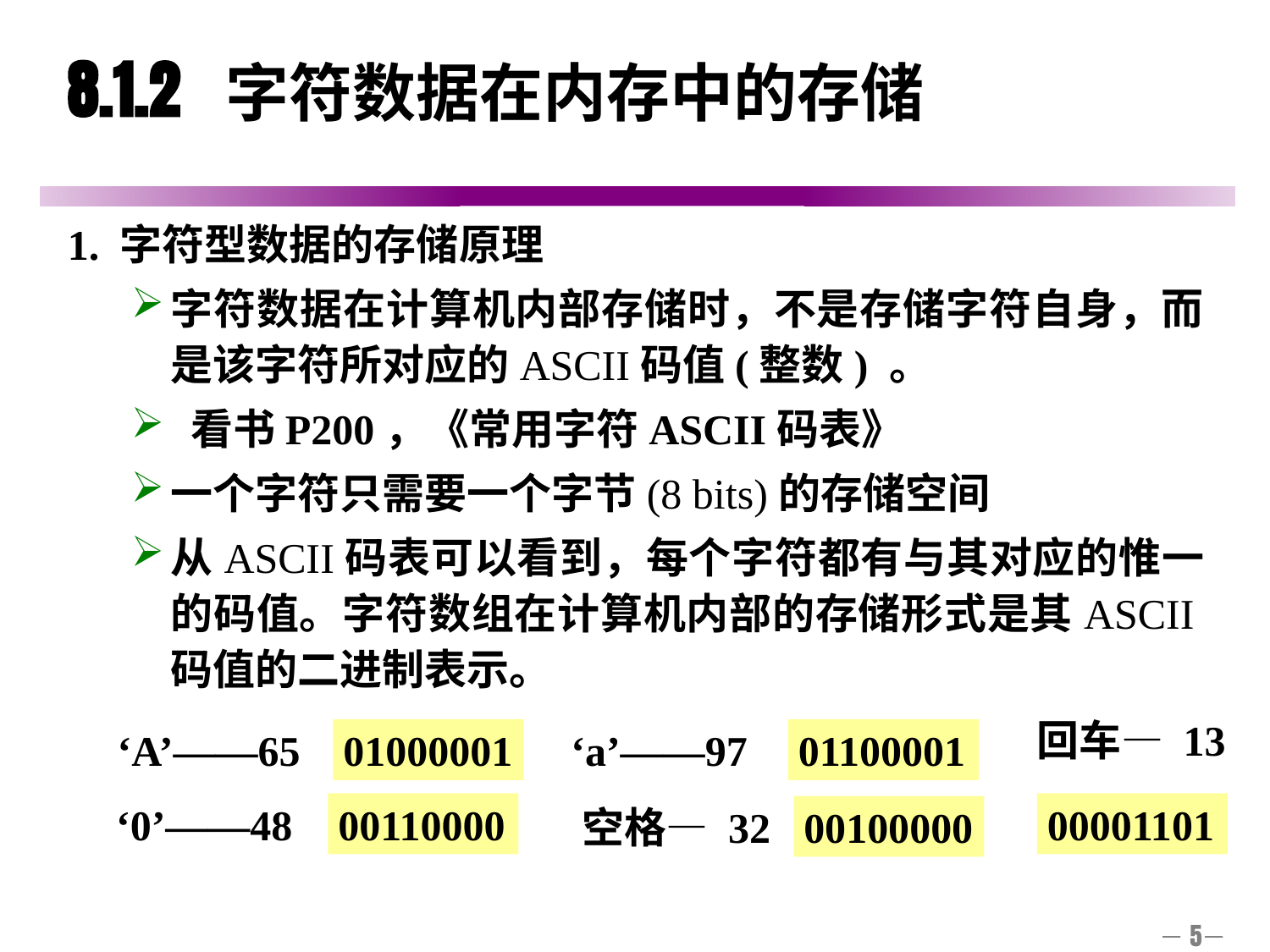

# 8.1.2  字符数据在内存中的存储
1. 字符型数据的存储原理
字符数据在计算机内部存储时，不是存储字符自身，而是该字符所对应的ASCII码值(整数) 。
 看书P200，《常用字符ASCII码表》
一个字符只需要一个字节(8 bits)的存储空间
从ASCII码表可以看到，每个字符都有与其对应的惟一的码值。字符数组在计算机内部的存储形式是其ASCII码值的二进制表示。
回车— 13
‘A’——65
01000001
‘a’——97
01100001
‘0’——48
00110000
00001101
空格— 32
00100000
－5－